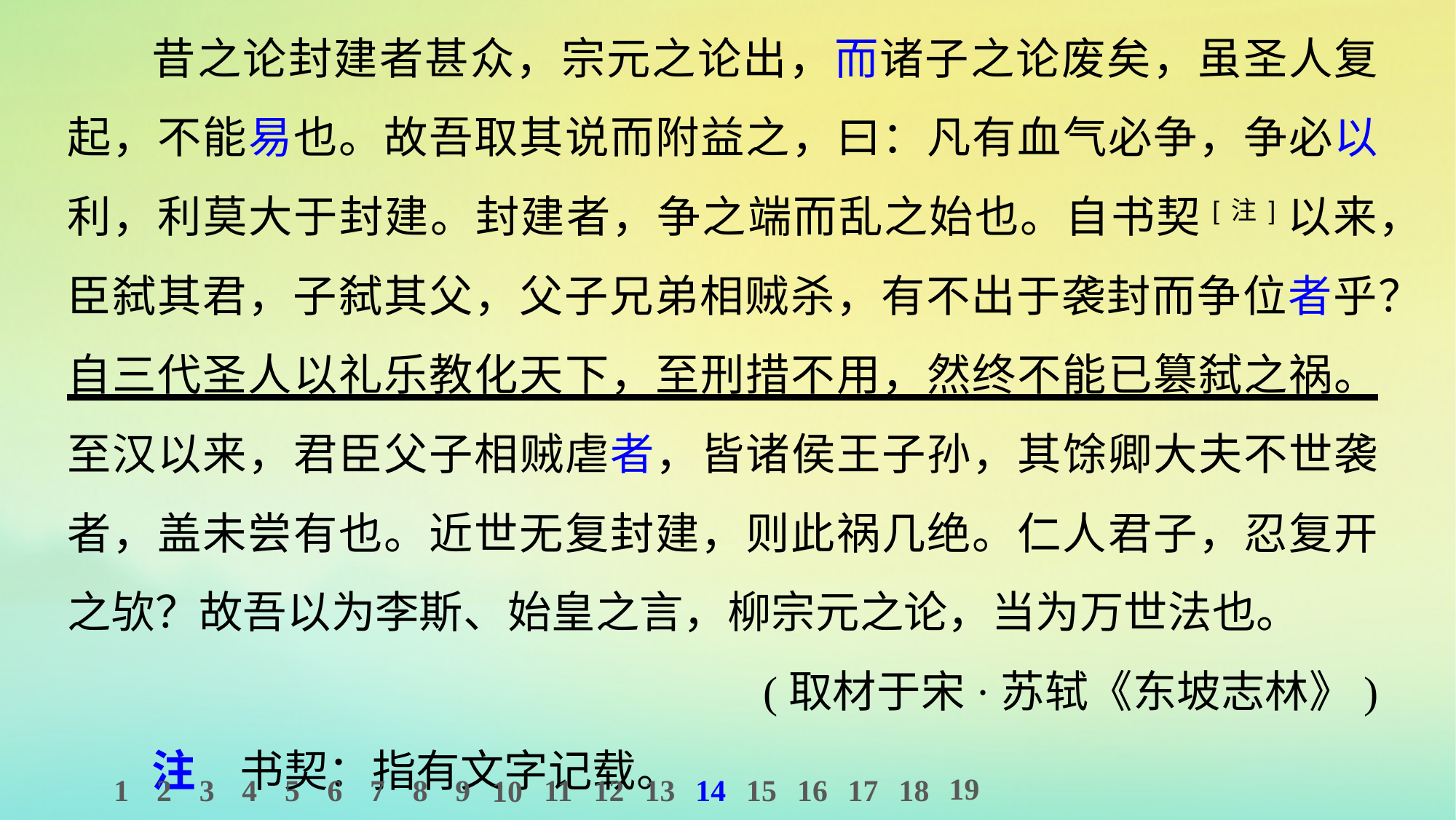

昔之论封建者甚众，宗元之论出，而诸子之论废矣，虽圣人复起，不能易也。故吾取其说而附益之，曰：凡有血气必争，争必以利，利莫大于封建。封建者，争之端而乱之始也。自书契[注]以来，臣弑其君，子弑其父，父子兄弟相贼杀，有不出于袭封而争位者乎？自三代圣人以礼乐教化天下，至刑措不用，然终不能已篡弑之祸。至汉以来，君臣父子相贼虐者，皆诸侯王子孙，其馀卿大夫不世袭者，盖未尝有也。近世无复封建，则此祸几绝。仁人君子，忍复开之欤？故吾以为李斯、始皇之言，柳宗元之论，当为万世法也。
(取材于宋·苏轼《东坡志林》)
注　书契：指有文字记载。
19
1
2
3
4
5
6
7
8
9
11
12
13
14
15
16
17
18
10